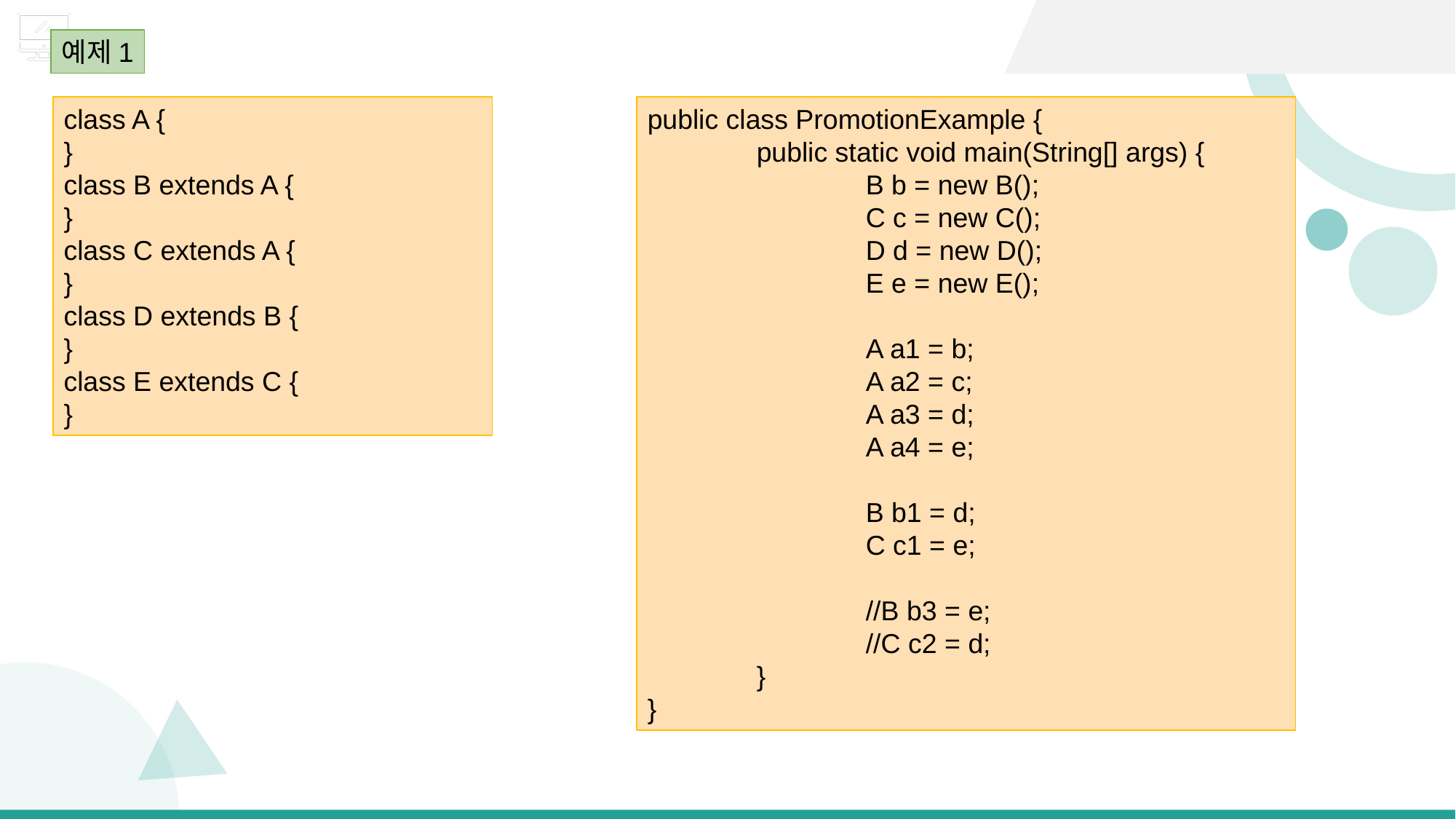

예제1
class A {
}
class B extends A {
}
class C extends A {
}
class D extends B {
}
class E extends C {
}
public class PromotionExample {
	public static void main(String[] args) {
		B b = new B();
		C c = new C();
		D d = new D();
		E e = new E();

		A a1 = b;
		A a2 = c;
		A a3 = d;
		A a4 = e;

		B b1 = d;
		C c1 = e;

		//B b3 = e;
		//C c2 = d;
	}
}